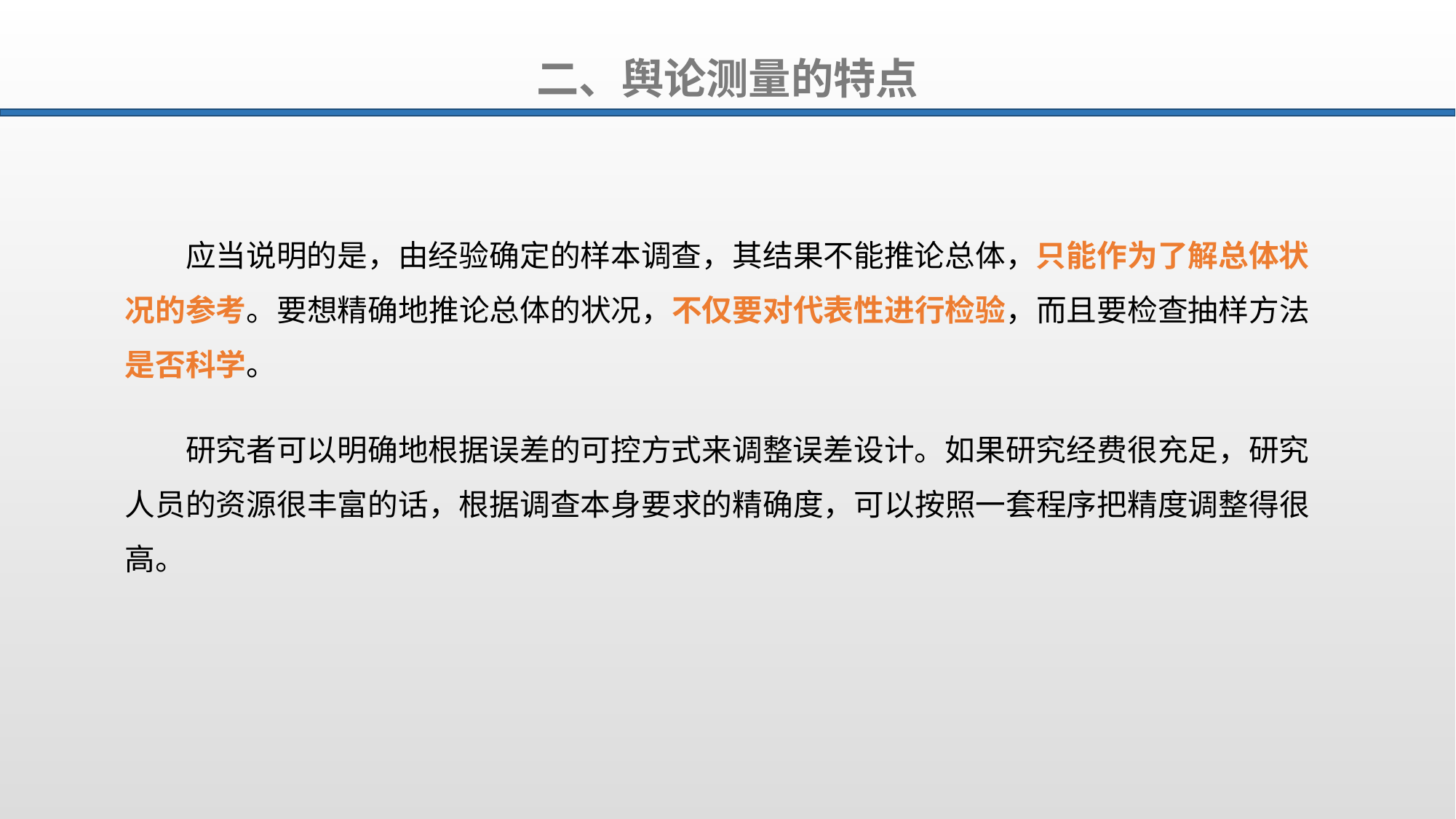

二、舆论测量的特点

应当说明的是，由经验确定的样本调查，其结果不能推论总体，只能作为了解总体状况的参考。要想精确地推论总体的状况，不仅要对代表性进行检验，而且要检查抽样方法是否科学。
研究者可以明确地根据误差的可控方式来调整误差设计。如果研究经费很充足，研究人员的资源很丰富的话，根据调查本身要求的精确度，可以按照一套程序把精度调整得很高。